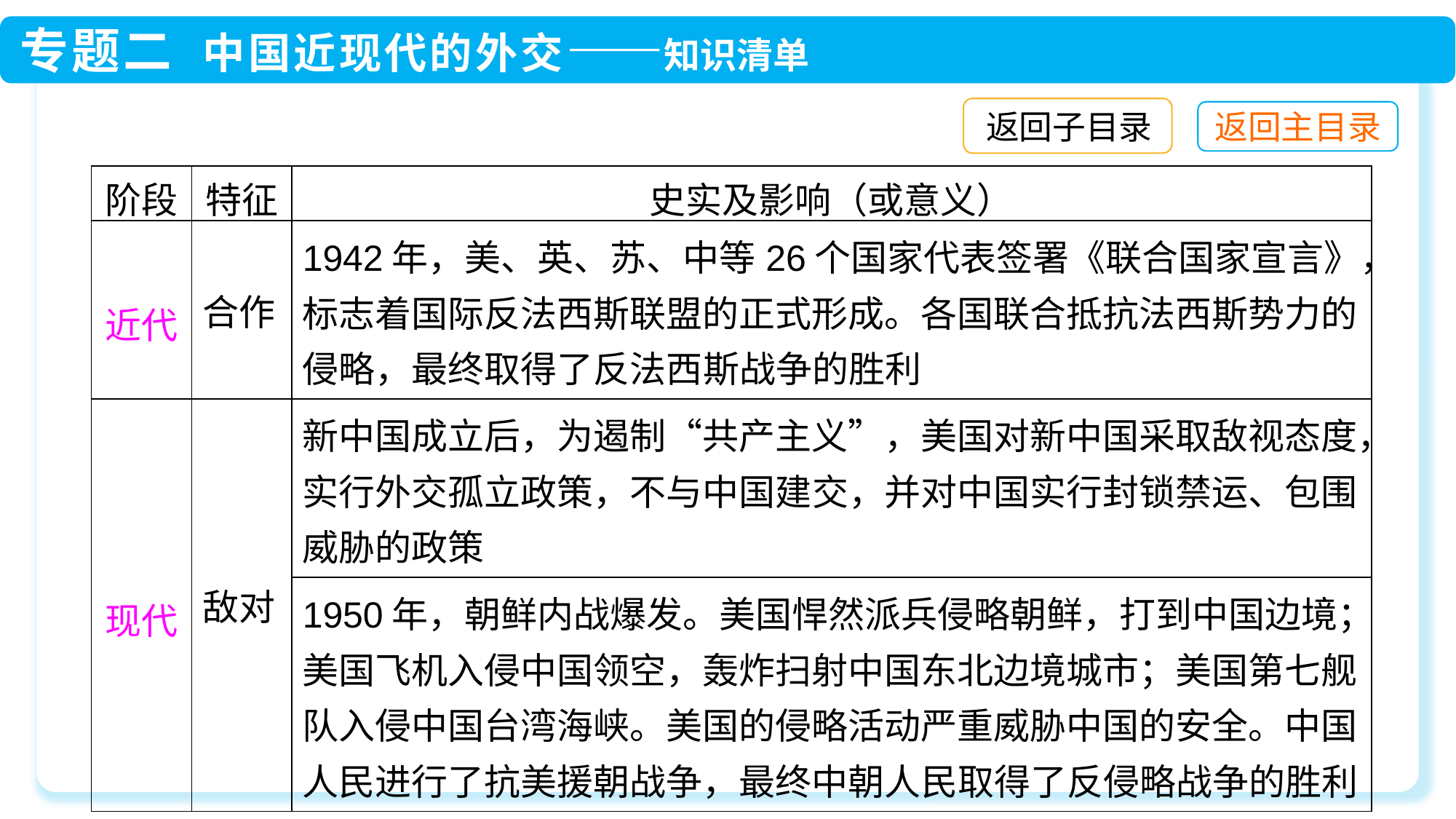

返回子目录
| 阶段 | 特征 | 史实及影响（或意义） |
| --- | --- | --- |
| 近代 | 合作 | 1942年，美、英、苏、中等26个国家代表签署《联合国家宣言》，标志着国际反法西斯联盟的正式形成。各国联合抵抗法西斯势力的侵略，最终取得了反法西斯战争的胜利 |
| 现代 | 敌对 | 新中国成立后，为遏制“共产主义”，美国对新中国采取敌视态度，实行外交孤立政策，不与中国建交，并对中国实行封锁禁运、包围威胁的政策 |
|  |  | 1950年，朝鲜内战爆发。美国悍然派兵侵略朝鲜，打到中国边境；美国飞机入侵中国领空，轰炸扫射中国东北边境城市；美国第七舰队入侵中国台湾海峡。美国的侵略活动严重威胁中国的安全。中国人民进行了抗美援朝战争，最终中朝人民取得了反侵略战争的胜利 |